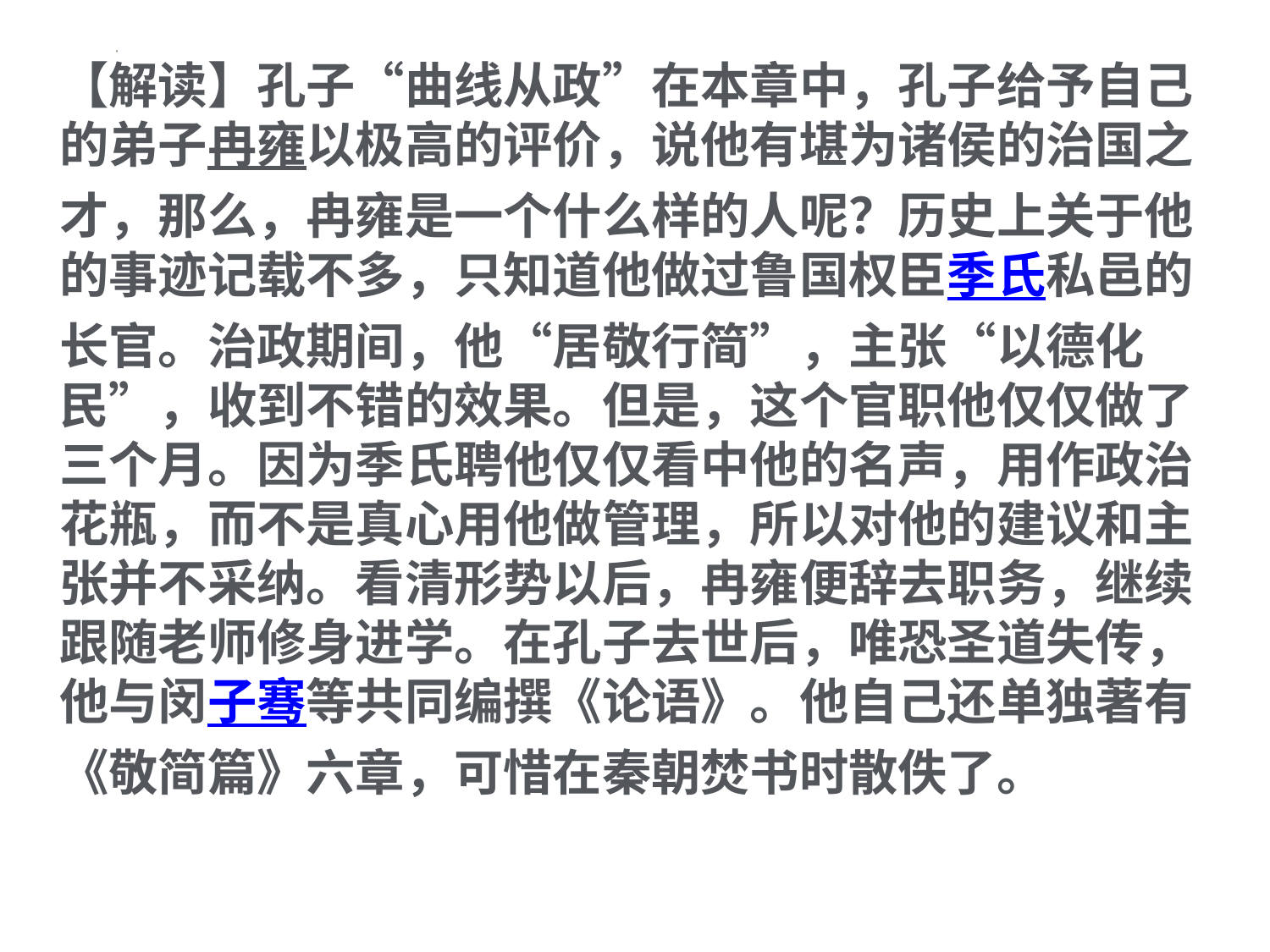

【解读】孔子“曲线从政”在本章中，孔子给予自己的弟子冉雍以极高的评价，说他有堪为诸侯的治国之才，那么，冉雍是一个什么样的人呢？历史上关于他的事迹记载不多，只知道他做过鲁国权臣季氏私邑的长官。治政期间，他“居敬行简”，主张“以德化民”，收到不错的效果。但是，这个官职他仅仅做了三个月。因为季氏聘他仅仅看中他的名声，用作政治花瓶，而不是真心用他做管理，所以对他的建议和主张并不采纳。看清形势以后，冉雍便辞去职务，继续跟随老师修身进学。在孔子去世后，唯恐圣道失传，他与闵子骞等共同编撰《论语》。他自己还单独著有《敬简篇》六章，可惜在秦朝焚书时散佚了。